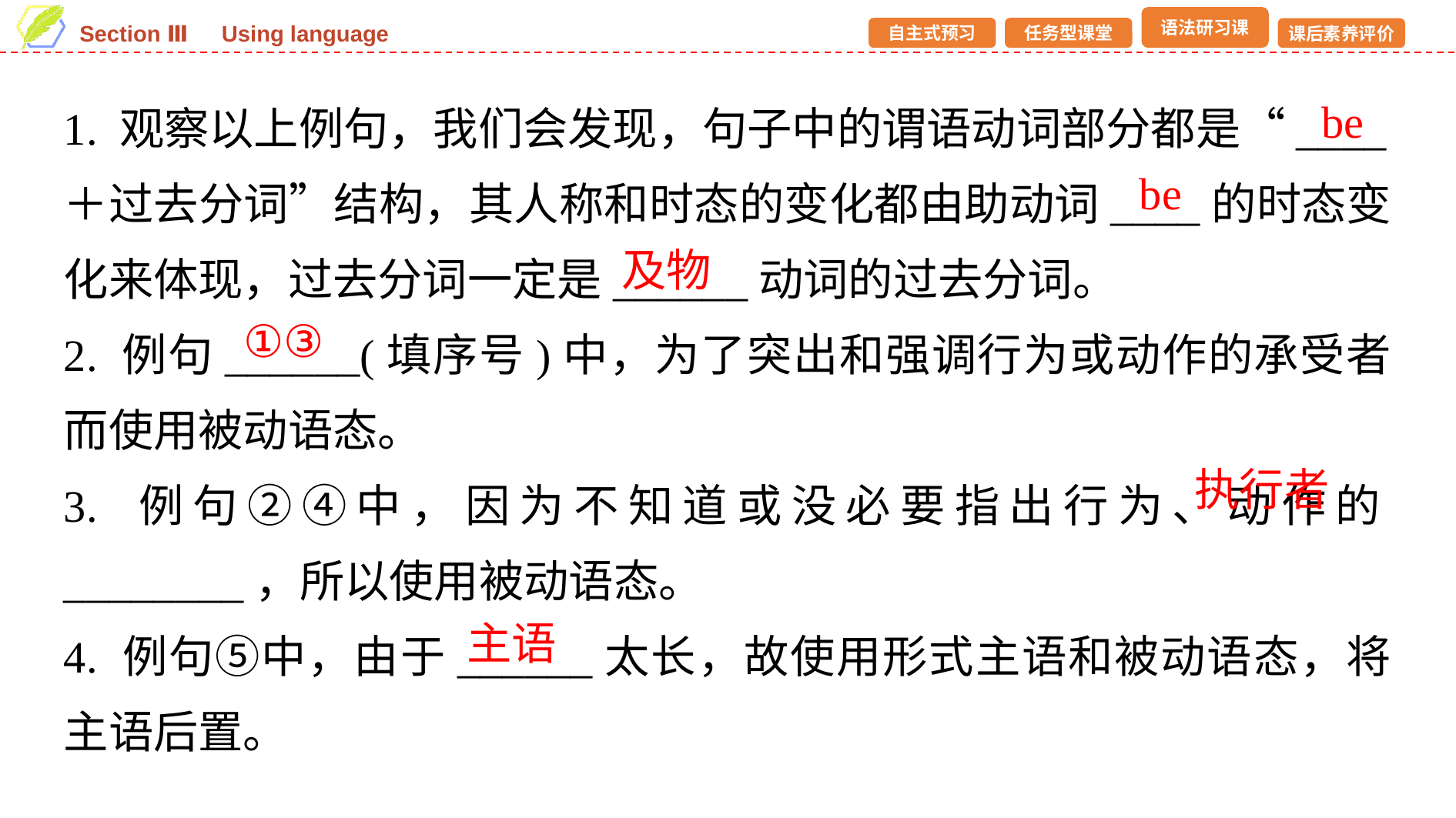

1. 观察以上例句，我们会发现，句子中的谓语动词部分都是“____＋过去分词”结构，其人称和时态的变化都由助动词____的时态变化来体现，过去分词一定是______动词的过去分词。
2. 例句______(填序号)中，为了突出和强调行为或动作的承受者而使用被动语态。
3. 例句②④中，因为不知道或没必要指出行为、动作的________，所以使用被动语态。
4. 例句⑤中，由于______太长，故使用形式主语和被动语态，将主语后置。
be
be
及物
①③
执行者
主语